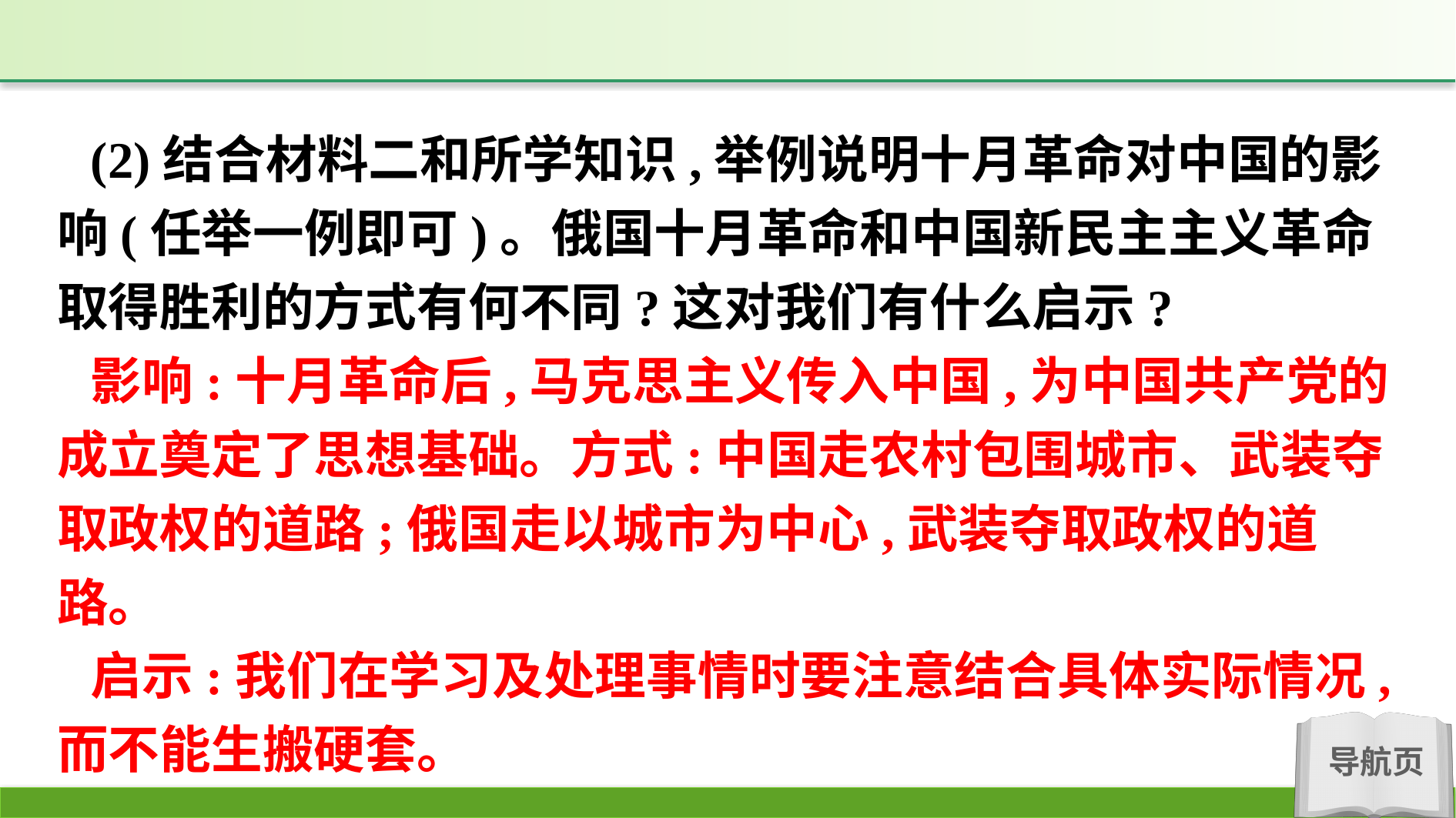

(2)结合材料二和所学知识,举例说明十月革命对中国的影响(任举一例即可)。俄国十月革命和中国新民主主义革命取得胜利的方式有何不同?这对我们有什么启示?
影响:十月革命后,马克思主义传入中国,为中国共产党的成立奠定了思想基础。方式:中国走农村包围城市、武装夺取政权的道路;俄国走以城市为中心,武装夺取政权的道路。
启示:我们在学习及处理事情时要注意结合具体实际情况,而不能生搬硬套。